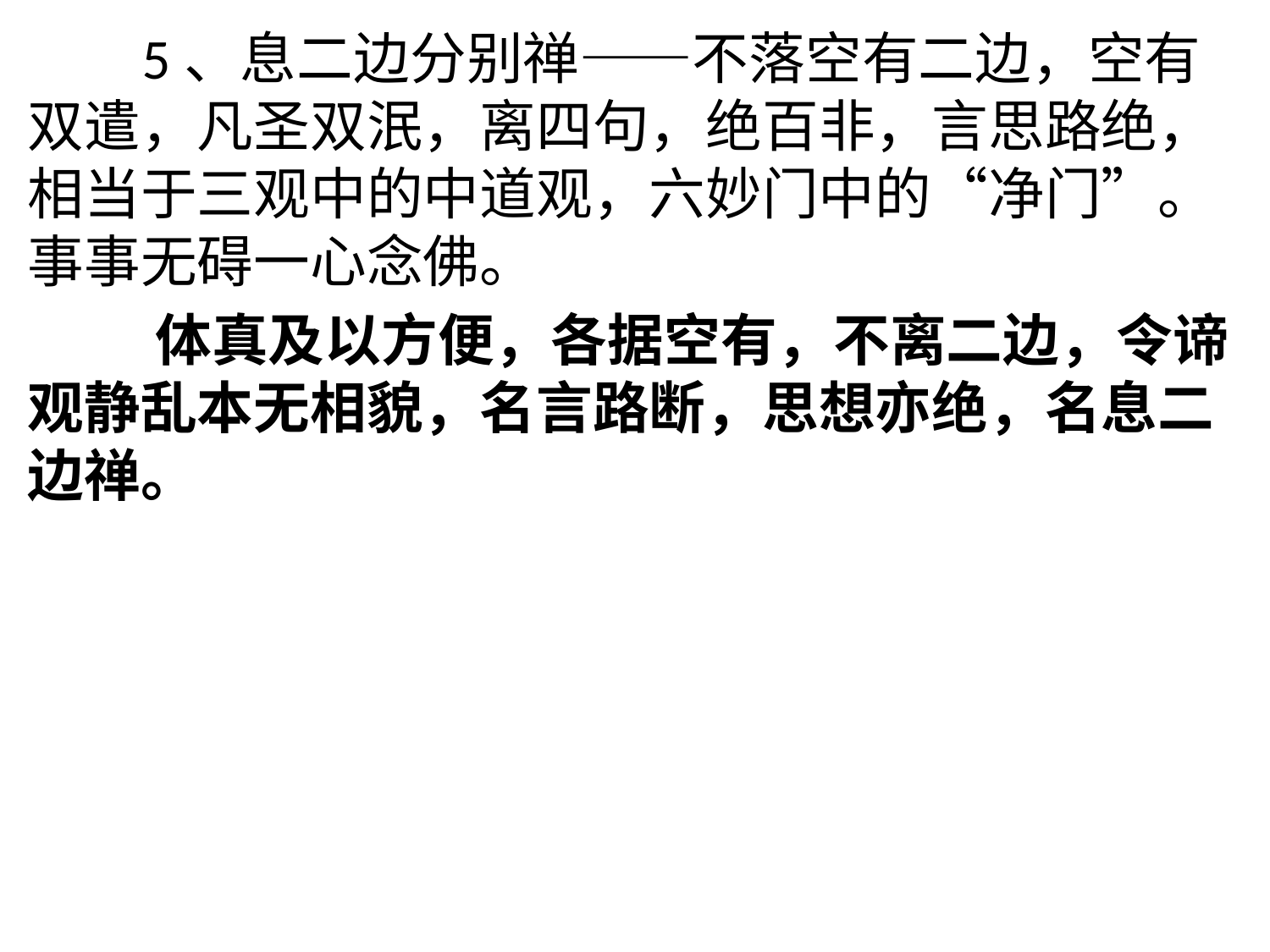

5、息二边分别禅——不落空有二边，空有双遣，凡圣双泯，离四句，绝百非，言思路绝，相当于三观中的中道观，六妙门中的“净门”。事事无碍一心念佛。
         体真及以方便，各据空有，不离二边，令谛观静乱本无相貌，名言路断，思想亦绝，名息二边禅。